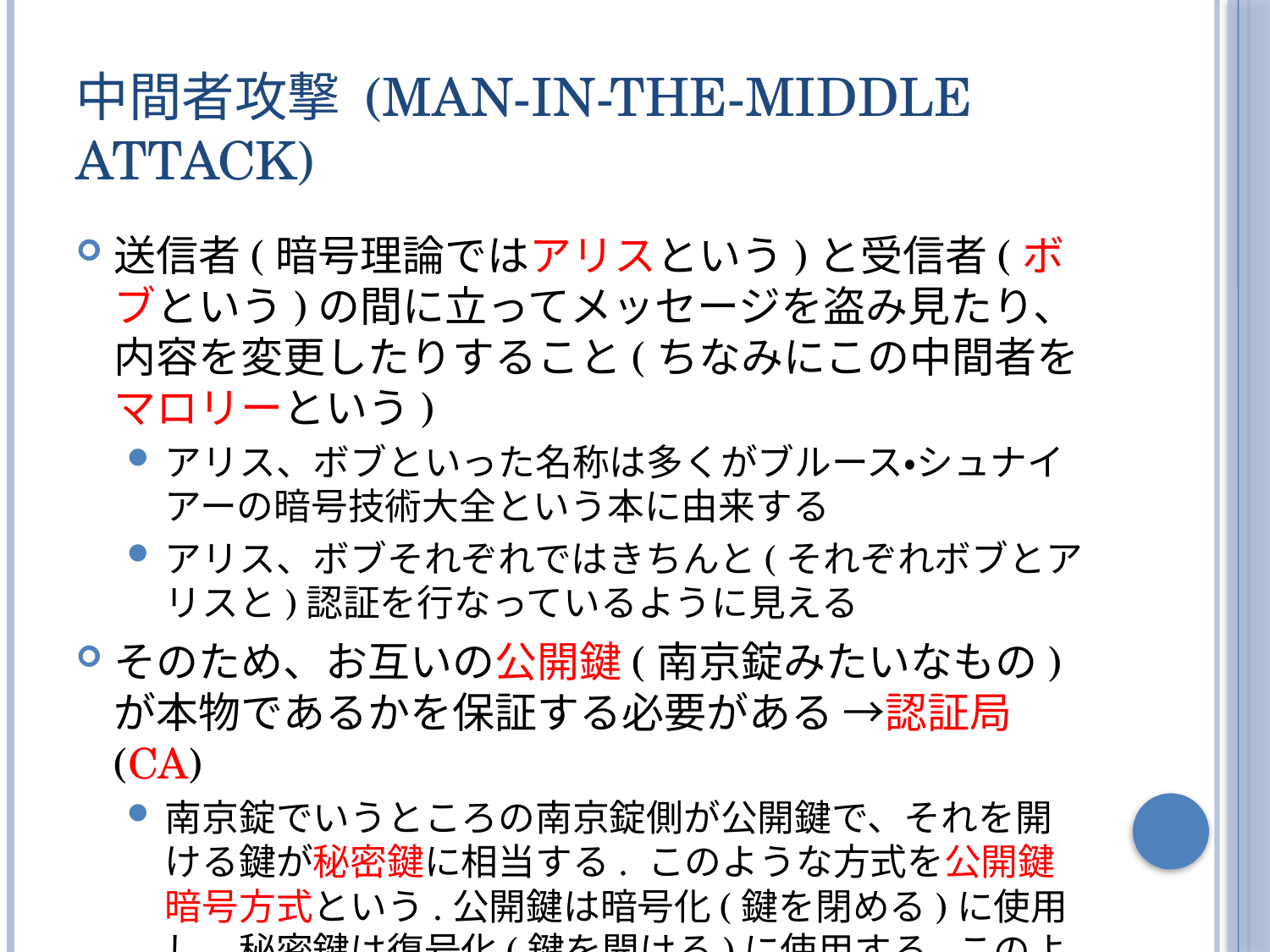

# 中間者攻撃 (Man-in-the-Middle Attack)
送信者(暗号理論ではアリスという)と受信者(ボブという)の間に立ってメッセージを盗み見たり、内容を変更したりすること(ちなみにこの中間者をマロリーという)
アリス、ボブといった名称は多くがブルース・シュナイアーの暗号技術大全という本に由来する
アリス、ボブそれぞれではきちんと(それぞれボブとアリスと)認証を行なっているように見える
そのため、お互いの公開鍵(南京錠みたいなもの)が本物であるかを保証する必要がある →認証局(CA)
南京錠でいうところの南京錠側が公開鍵で、それを開ける鍵が秘密鍵に相当する. このような方式を公開鍵暗号方式という.公開鍵は暗号化(鍵を閉める)に使用し、秘密鍵は復号化(鍵を開ける)に使用する.このように暗号化と復号化で別の手順を用いる方法を非対称暗号方式という.